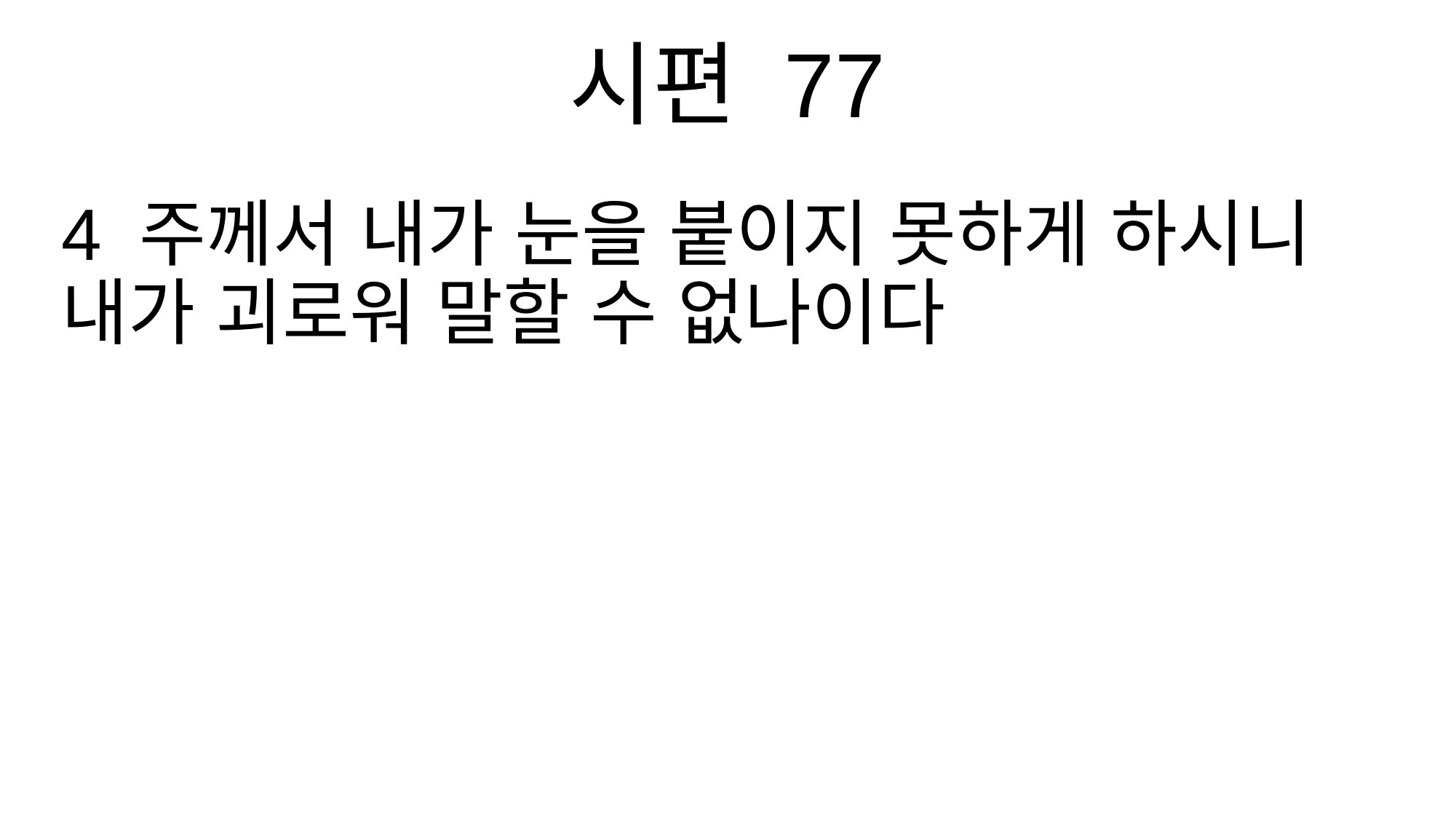

시편 77
4 주께서 내가 눈을 붙이지 못하게 하시니 내가 괴로워 말할 수 없나이다